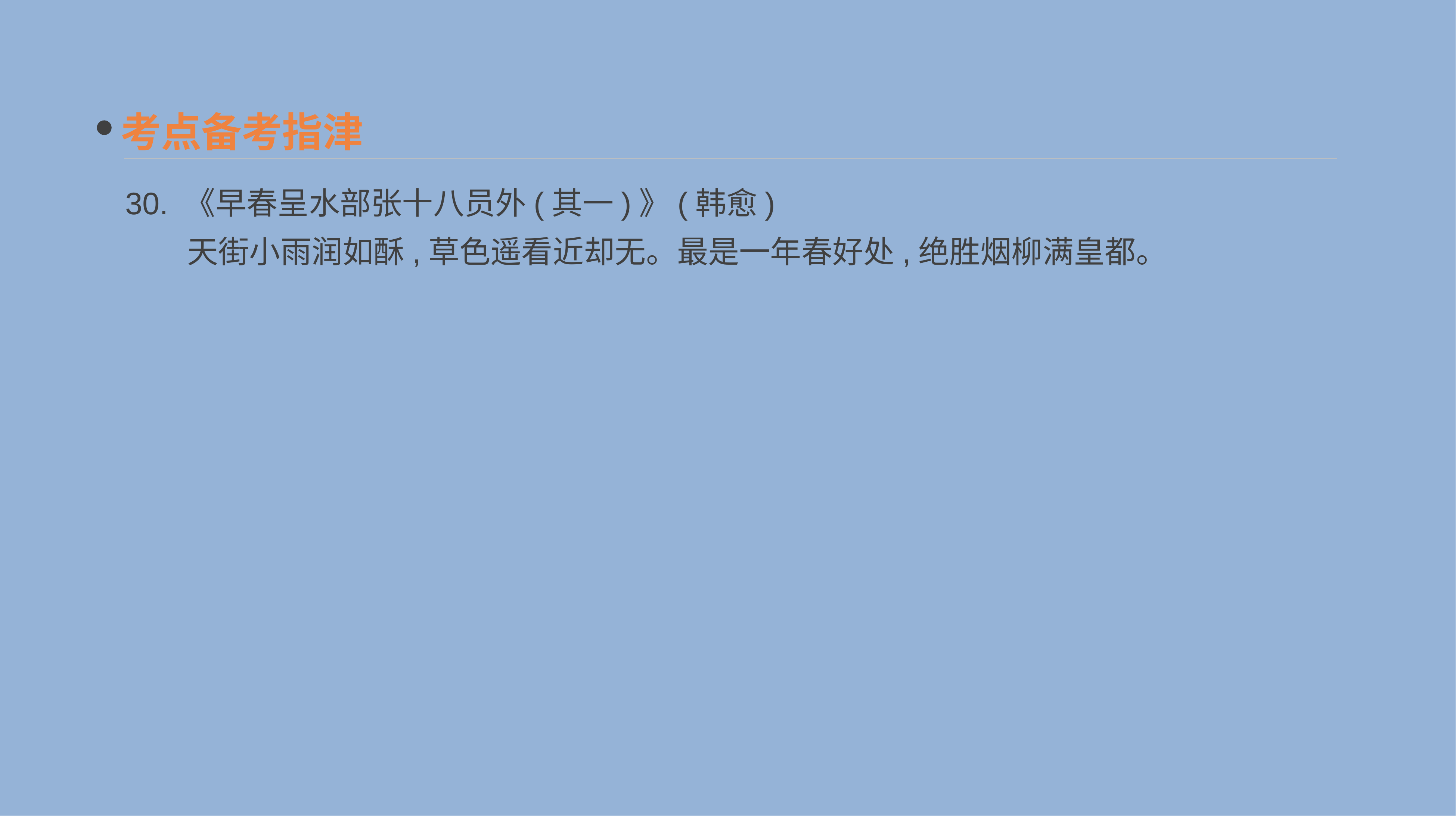

考点备考指津

30. 《早春呈水部张十八员外(其一)》(韩愈)
　　天街小雨润如酥,草色遥看近却无。最是一年春好处,绝胜烟柳满皇都。